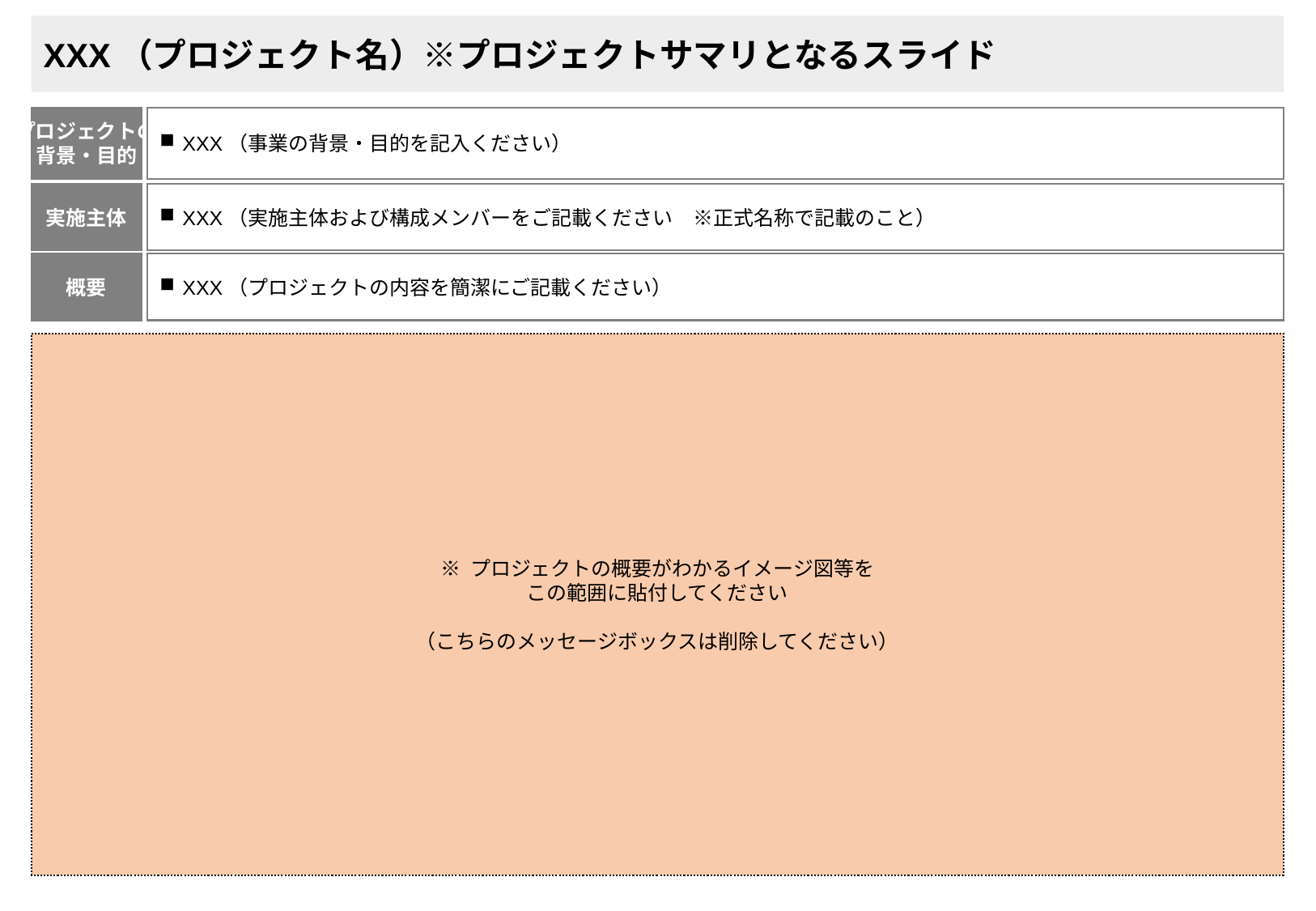

XXX（プロジェクト名）※プロジェクトサマリとなるスライド
プロジェクトの
背景・目的
XXX（事業の背景・目的を記入ください）
実施主体
XXX（実施主体および構成メンバーをご記載ください　※正式名称で記載のこと）
概要
XXX（プロジェクトの内容を簡潔にご記載ください）
※ プロジェクトの概要がわかるイメージ図等を
この範囲に貼付してください

（こちらのメッセージボックスは削除してください）